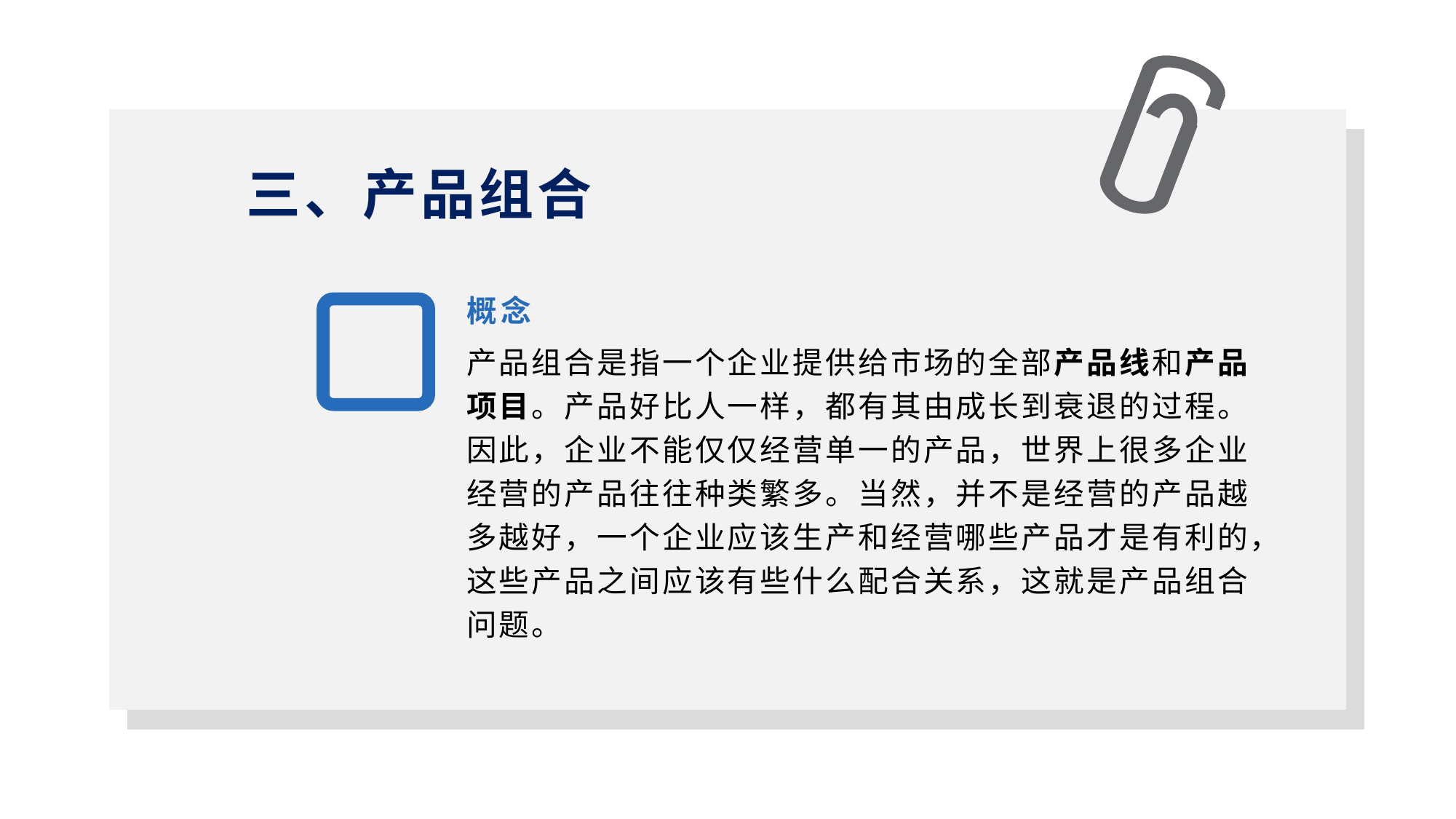

三、产品组合

1
概念

产品组合是指一个企业提供给市场的全部产品线和产品项目。产品好比人一样，都有其由成长到衰退的过程。因此，企业不能仅仅经营单一的产品，世界上很多企业经营的产品往往种类繁多。当然，并不是经营的产品越多越好，一个企业应该生产和经营哪些产品才是有利的，这些产品之间应该有些什么配合关系，这就是产品组合问题。